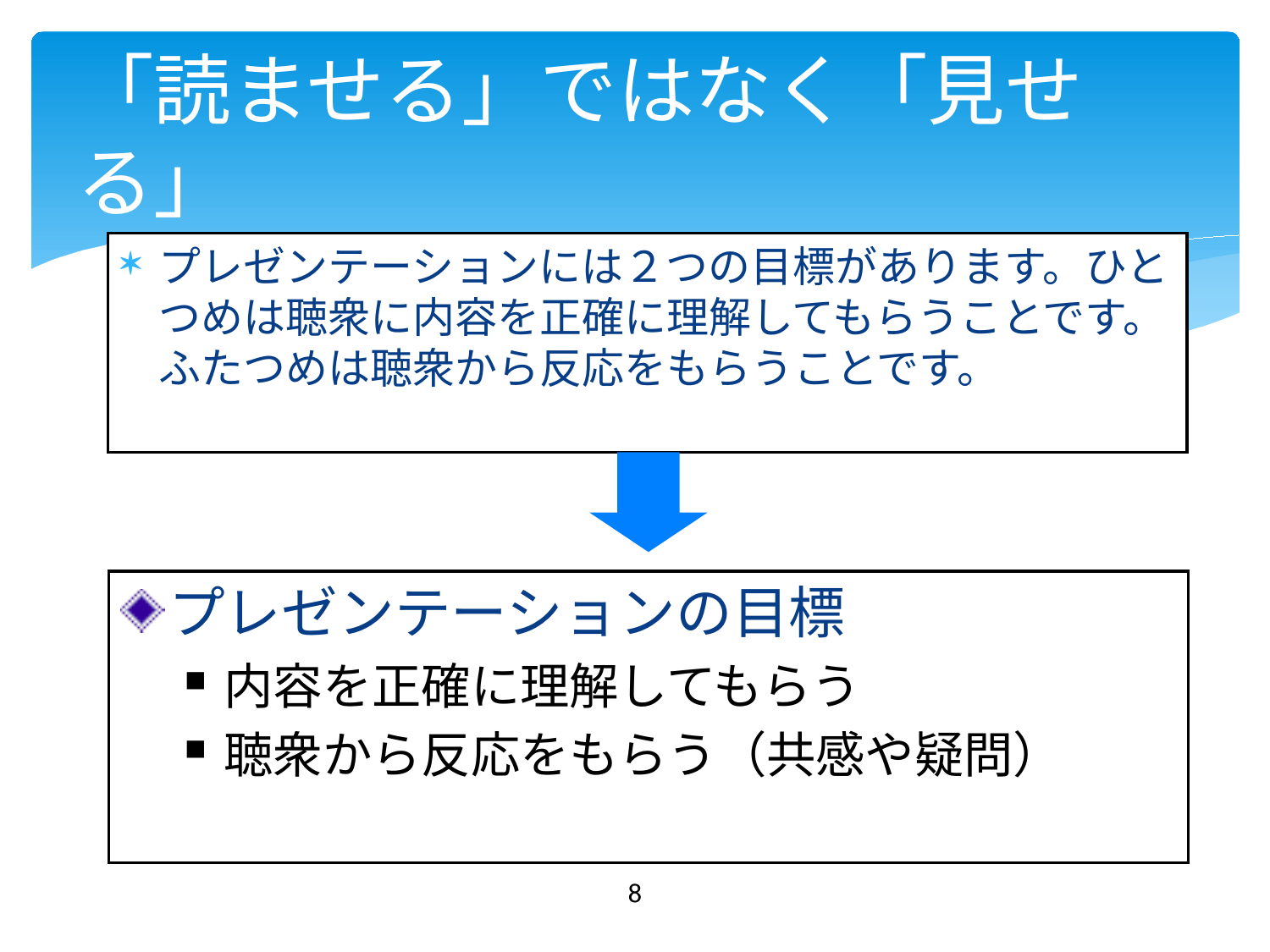

# 「読ませる」ではなく「見せる」
プレゼンテーションには２つの目標があります。ひとつめは聴衆に内容を正確に理解してもらうことです。ふたつめは聴衆から反応をもらうことです。

プレゼンテーションの目標
内容を正確に理解してもらう
聴衆から反応をもらう（共感や疑問）
8